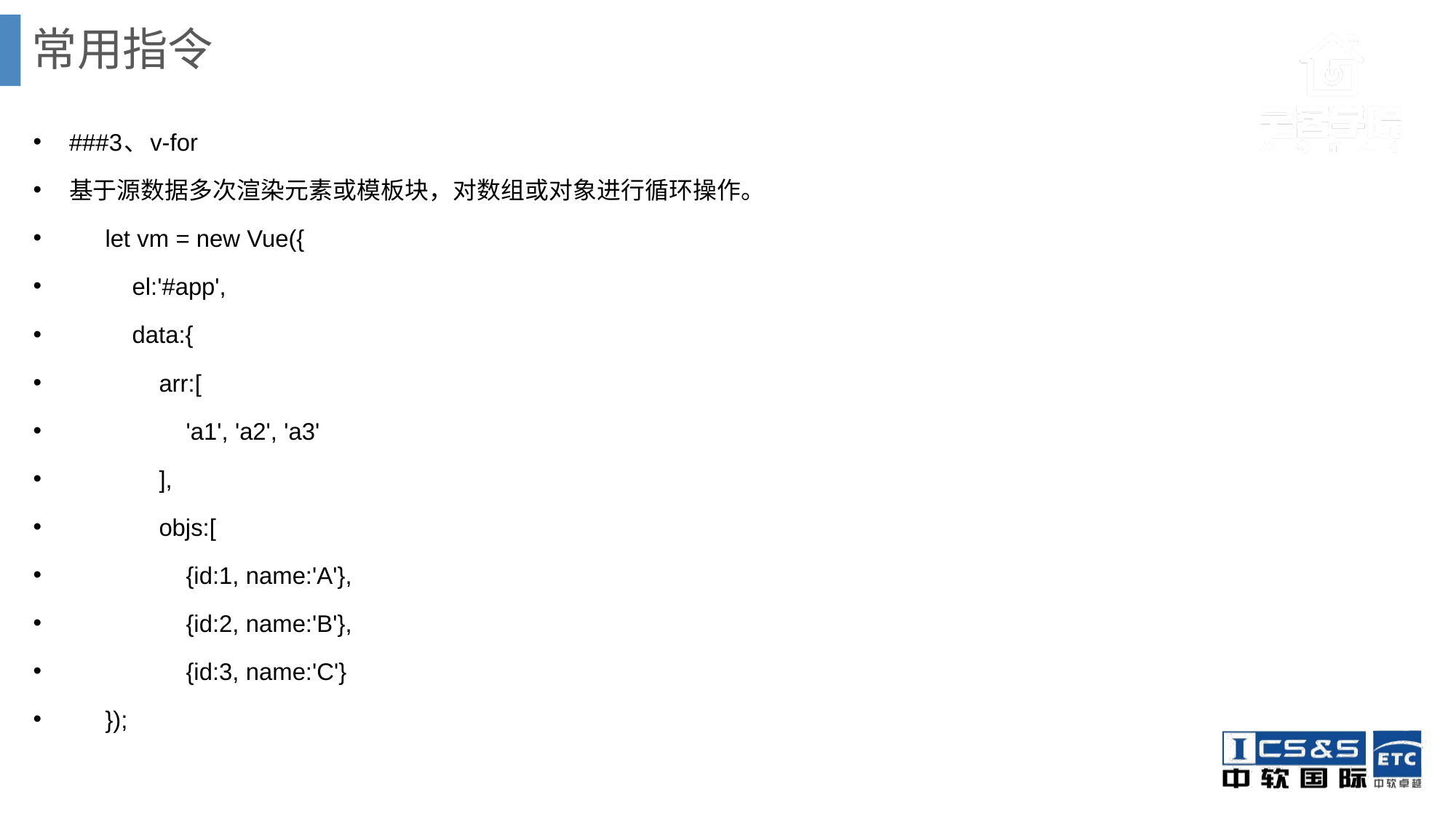

# 常用指令
###3、v-for
基于源数据多次渲染元素或模板块，对数组或对象进行循环操作。
	let vm = new Vue({
			    el:'#app',
			    data:{
			        arr:[
			            'a1', 'a2', 'a3'
			        ],
			        objs:[
			            {id:1, name:'A'},
			            {id:2, name:'B'},
			            {id:3, name:'C'}
			});